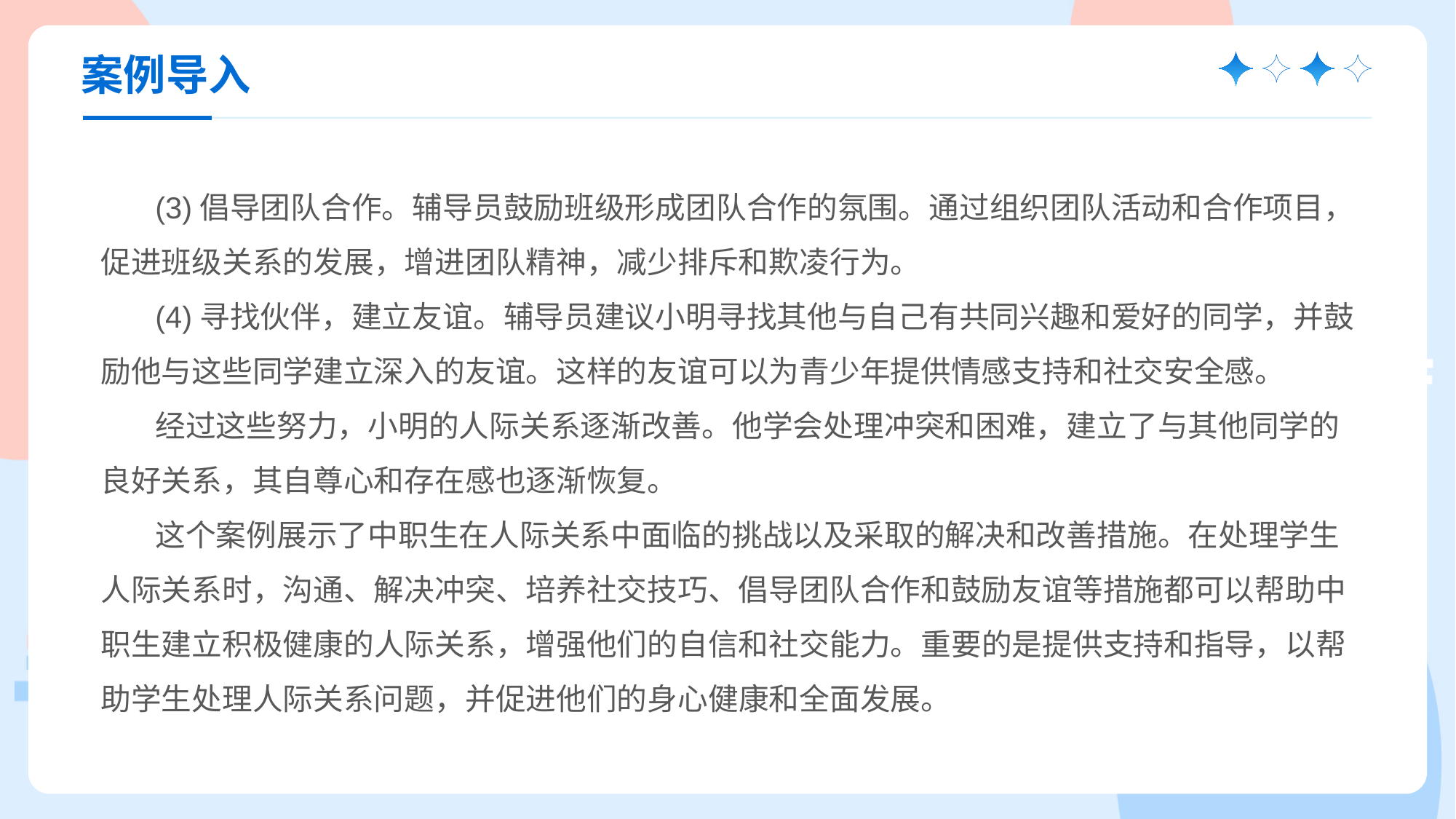

案例导入
(3)倡导团队合作。辅导员鼓励班级形成团队合作的氛围。通过组织团队活动和合作项目，促进班级关系的发展，增进团队精神，减少排斥和欺凌行为。
(4)寻找伙伴，建立友谊。辅导员建议小明寻找其他与自己有共同兴趣和爱好的同学，并鼓励他与这些同学建立深入的友谊。这样的友谊可以为青少年提供情感支持和社交安全感。
经过这些努力，小明的人际关系逐渐改善。他学会处理冲突和困难，建立了与其他同学的良好关系，其自尊心和存在感也逐渐恢复。
这个案例展示了中职生在人际关系中面临的挑战以及采取的解决和改善措施。在处理学生人际关系时，沟通、解决冲突、培养社交技巧、倡导团队合作和鼓励友谊等措施都可以帮助中职生建立积极健康的人际关系，增强他们的自信和社交能力。重要的是提供支持和指导，以帮助学生处理人际关系问题，并促进他们的身心健康和全面发展。